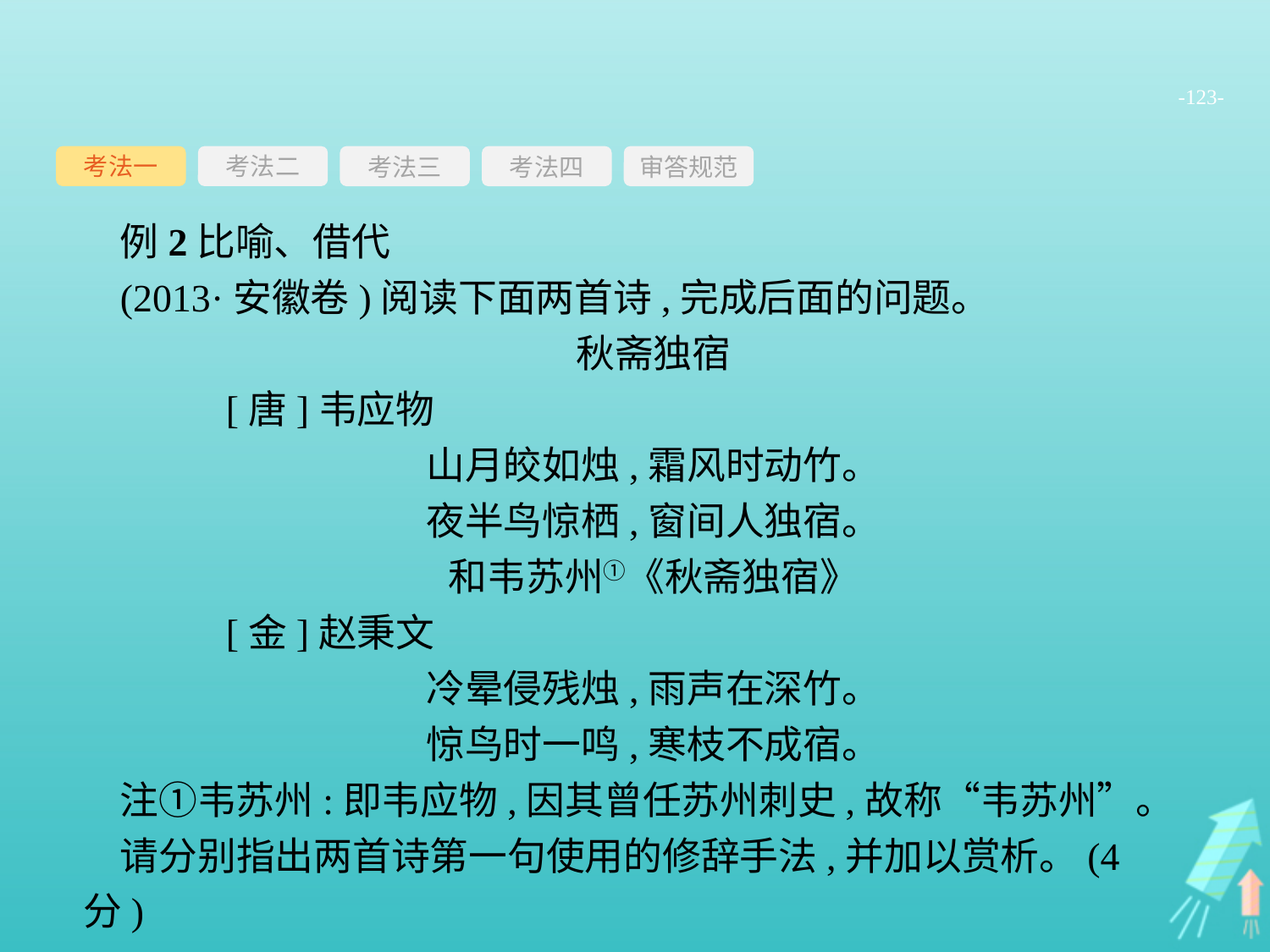

-123-
考法一
考法三
考法四
审答规范
考法二
例2比喻、借代
(2013·安徽卷)阅读下面两首诗,完成后面的问题。
秋斋独宿
	[唐]韦应物
山月皎如烛,霜风时动竹。
夜半鸟惊栖,窗间人独宿。
和韦苏州①《秋斋独宿》
	[金]赵秉文
冷晕侵残烛,雨声在深竹。
惊鸟时一鸣,寒枝不成宿。
注①韦苏州:即韦应物,因其曾任苏州刺史,故称“韦苏州”。
请分别指出两首诗第一句使用的修辞手法,并加以赏析。(4分)